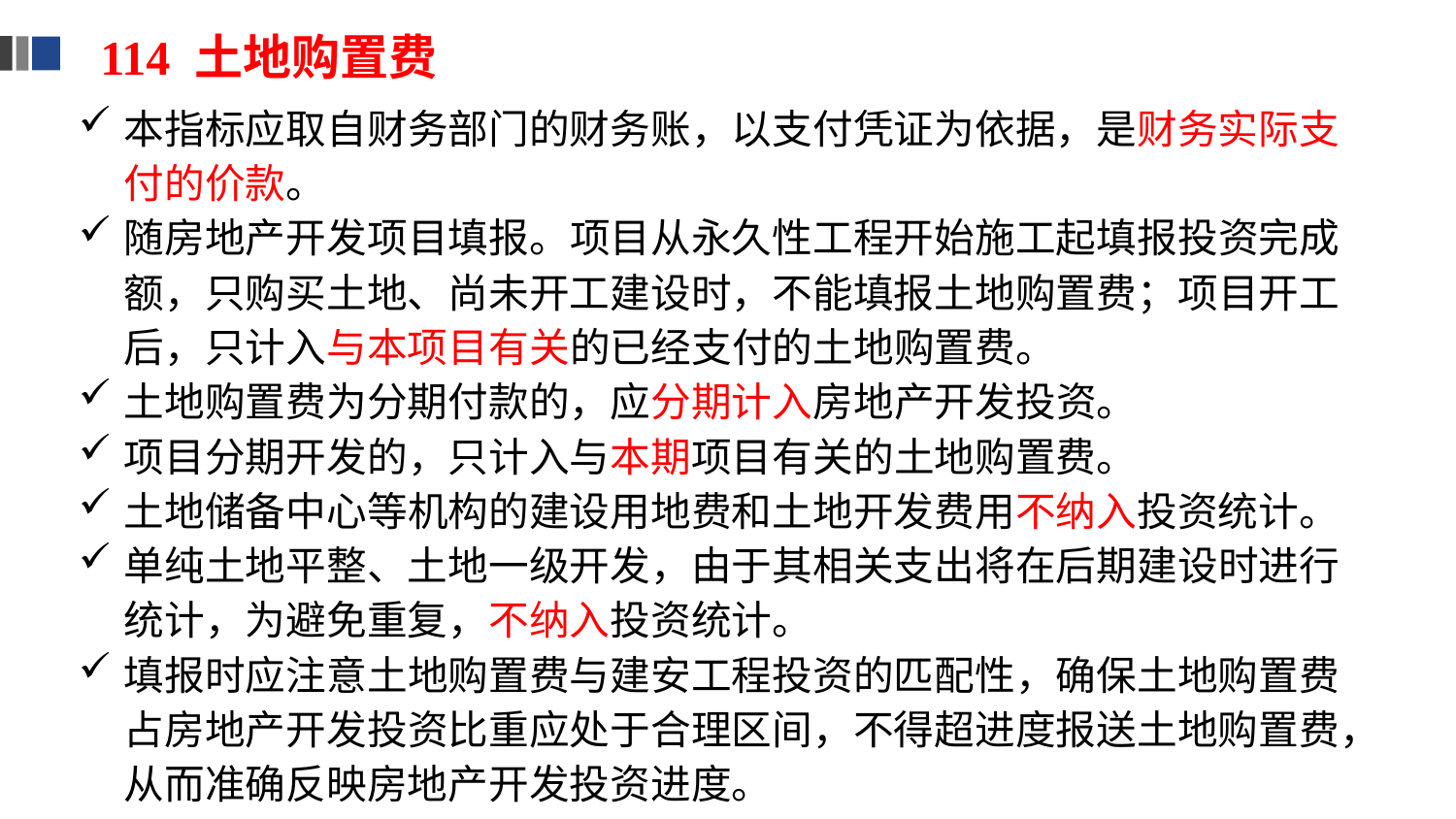

114 土地购置费

本指标应取自财务部门的财务账，以支付凭证为依据，是财务实际支付的价款。
随房地产开发项目填报。项目从永久性工程开始施工起填报投资完成额，只购买土地、尚未开工建设时，不能填报土地购置费；项目开工后，只计入与本项目有关的已经支付的土地购置费。
土地购置费为分期付款的，应分期计入房地产开发投资。
项目分期开发的，只计入与本期项目有关的土地购置费。
土地储备中心等机构的建设用地费和土地开发费用不纳入投资统计。
单纯土地平整、土地一级开发，由于其相关支出将在后期建设时进行统计，为避免重复，不纳入投资统计。
填报时应注意土地购置费与建安工程投资的匹配性，确保土地购置费占房地产开发投资比重应处于合理区间，不得超进度报送土地购置费，从而准确反映房地产开发投资进度。